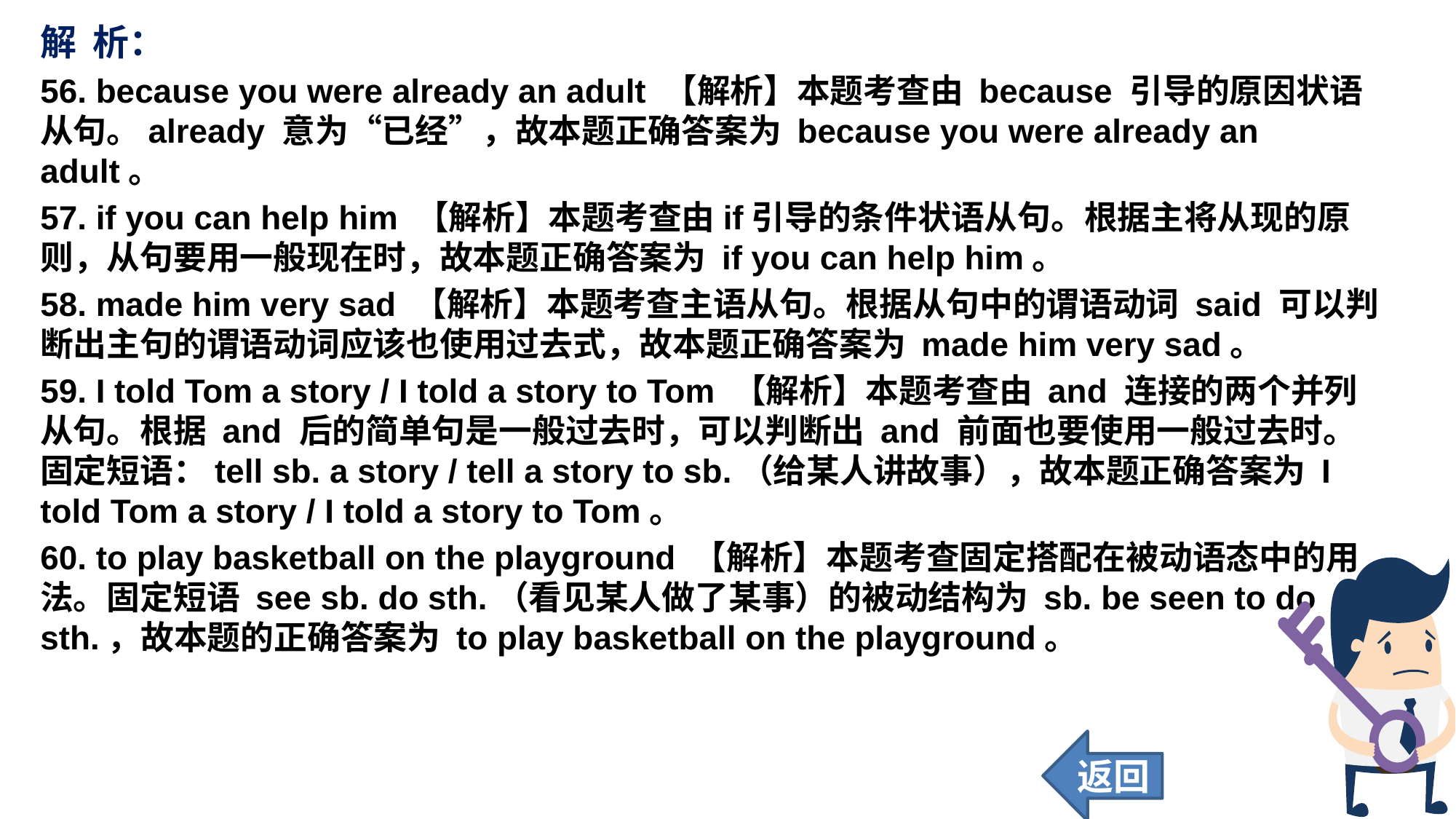

解  析：
56. because you were already an adult 【解析】本题考查由 because 引导的原因状语从句。already 意为“已经”，故本题正确答案为 because you were already an adult。
57. if you can help him 【解析】本题考查由if引导的条件状语从句。根据主将从现的原则，从句要用一般现在时，故本题正确答案为 if you can help him。
58. made him very sad 【解析】本题考查主语从句。根据从句中的谓语动词 said 可以判断出主句的谓语动词应该也使用过去式，故本题正确答案为 made him very sad。
59. I told Tom a story / I told a story to Tom 【解析】本题考查由 and 连接的两个并列从句。根据 and 后的简单句是一般过去时，可以判断出 and 前面也要使用一般过去时。固定短语：tell sb. a story / tell a story to sb.（给某人讲故事），故本题正确答案为 I told Tom a story / I told a story to Tom。
60. to play basketball on the playground 【解析】本题考查固定搭配在被动语态中的用法。固定短语 see sb. do sth.（看见某人做了某事）的被动结构为 sb. be seen to do sth.，故本题的正确答案为 to play basketball on the playground。

返回
54